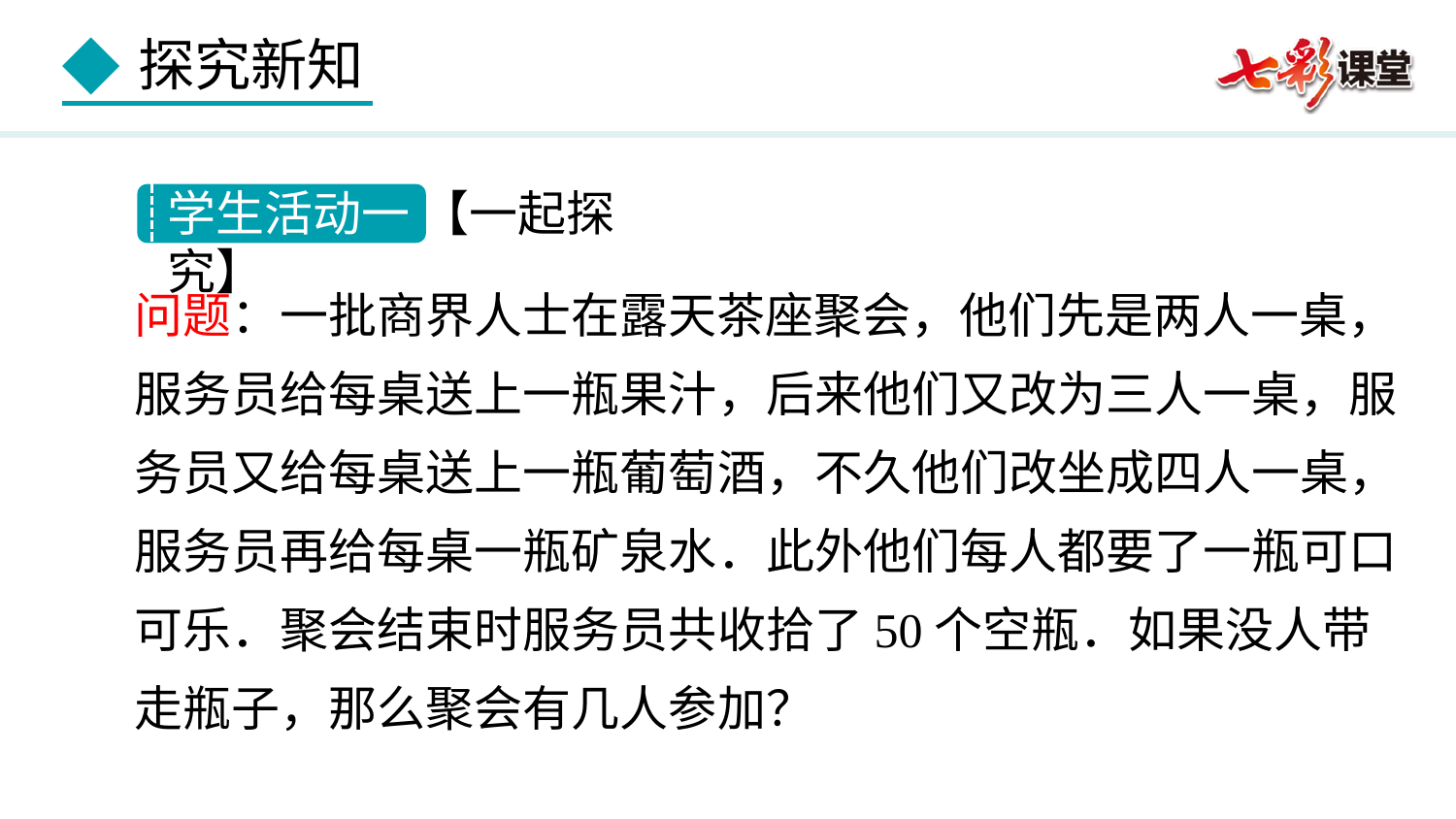

学生活动一 【一起探究】

问题：一批商界人士在露天茶座聚会，他们先是两人一桌，服务员给每桌送上一瓶果汁，后来他们又改为三人一桌，服务员又给每桌送上一瓶葡萄酒，不久他们改坐成四人一桌，服务员再给每桌一瓶矿泉水．此外他们每人都要了一瓶可口可乐．聚会结束时服务员共收拾了50个空瓶．如果没人带走瓶子，那么聚会有几人参加？